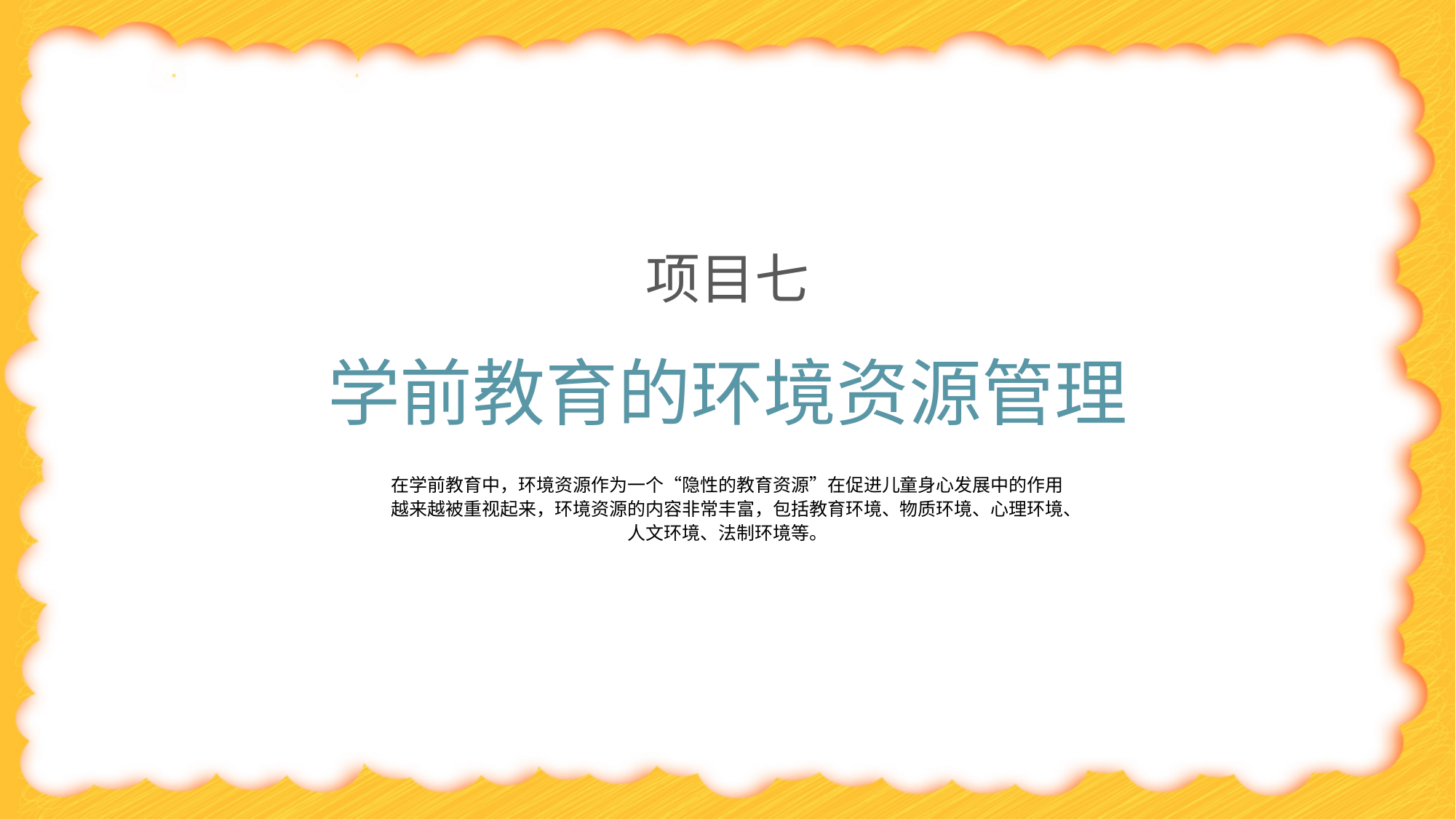

项目七
学前教育的环境资源管理
在学前教育中，环境资源作为一个“隐性的教育资源”在促进儿童身心发展中的作用越来越被重视起来，环境资源的内容非常丰富，包括教育环境、物质环境、心理环境、人文环境、法制环境等。